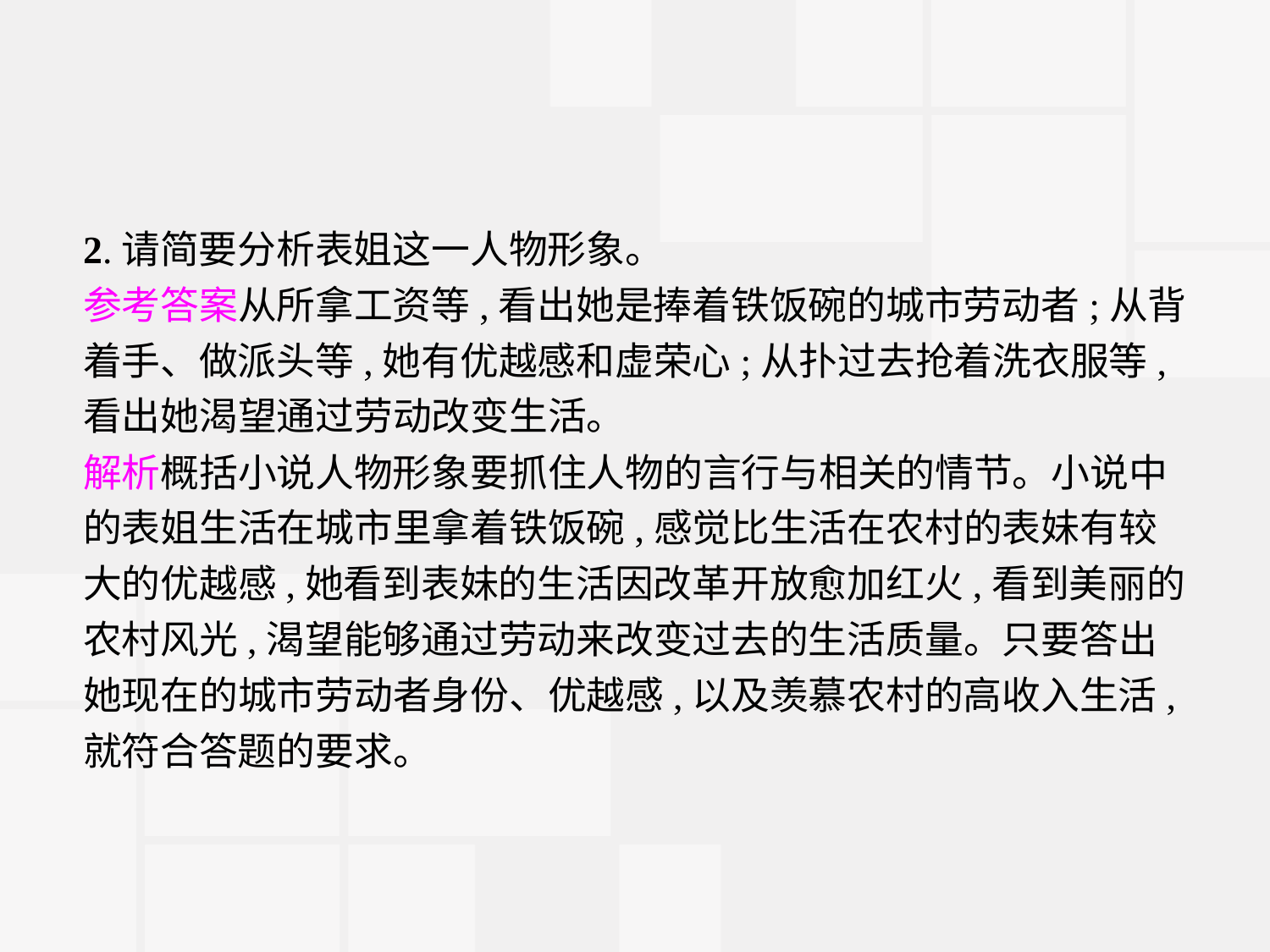

2.请简要分析表姐这一人物形象。
参考答案从所拿工资等,看出她是捧着铁饭碗的城市劳动者;从背着手、做派头等,她有优越感和虚荣心;从扑过去抢着洗衣服等,看出她渴望通过劳动改变生活。
解析概括小说人物形象要抓住人物的言行与相关的情节。小说中的表姐生活在城市里拿着铁饭碗,感觉比生活在农村的表妹有较大的优越感,她看到表妹的生活因改革开放愈加红火,看到美丽的农村风光,渴望能够通过劳动来改变过去的生活质量。只要答出她现在的城市劳动者身份、优越感,以及羡慕农村的高收入生活,就符合答题的要求。